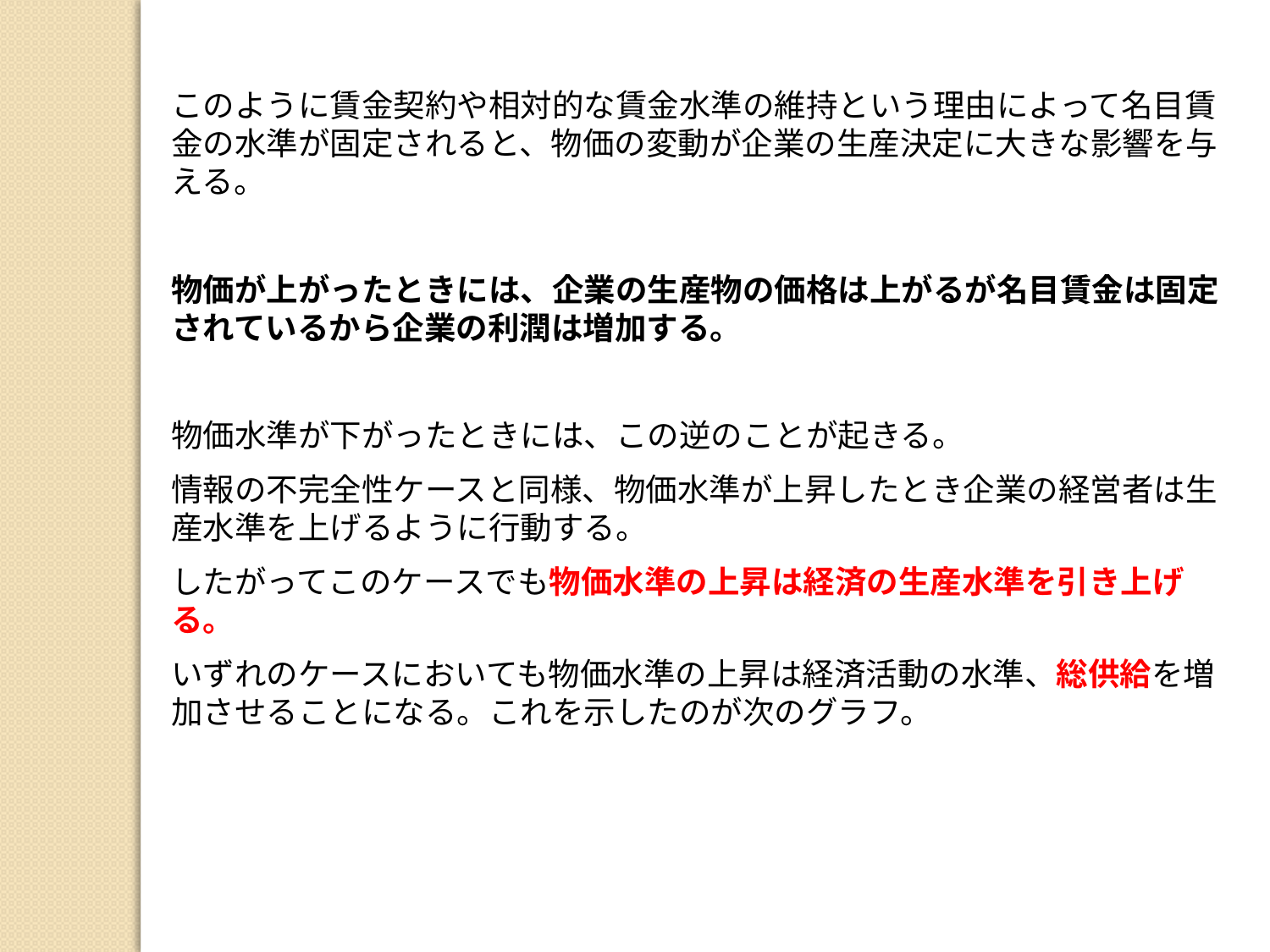

このように賃金契約や相対的な賃金水準の維持という理由によって名目賃金の水準が固定されると、物価の変動が企業の生産決定に大きな影響を与える。

物価が上がったときには、企業の生産物の価格は上がるが名目賃金は固定されているから企業の利潤は増加する。

物価水準が下がったときには、この逆のことが起きる。
情報の不完全性ケースと同様、物価水準が上昇したとき企業の経営者は生産水準を上げるように行動する。
したがってこのケースでも物価水準の上昇は経済の生産水準を引き上げる。
いずれのケースにおいても物価水準の上昇は経済活動の水準、総供給を増加させることになる。これを示したのが次のグラフ。